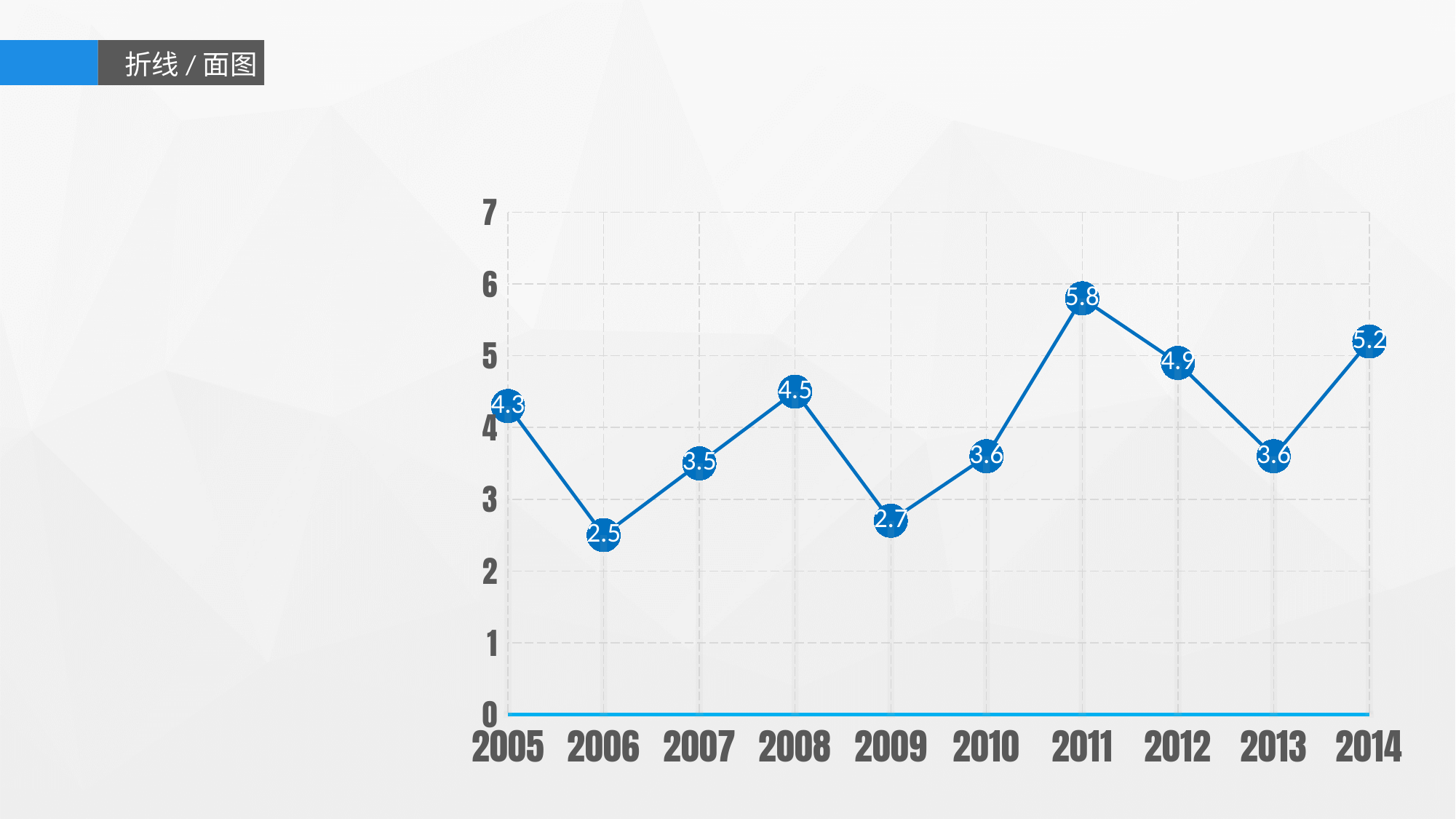

折线/面图

### Chart

| Category | 系列 1 |
|---|---|
| 2005 | 4.3 |
| 2006 | 2.5 |
| 2007 | 3.5 |
| 2008 | 4.5 |
| 2009 | 2.7 |
| 2010 | 3.6 |
| 2011 | 5.8 |
| 2012 | 4.9 |
| 2013 | 3.6 |
| 2014 | 5.2 |